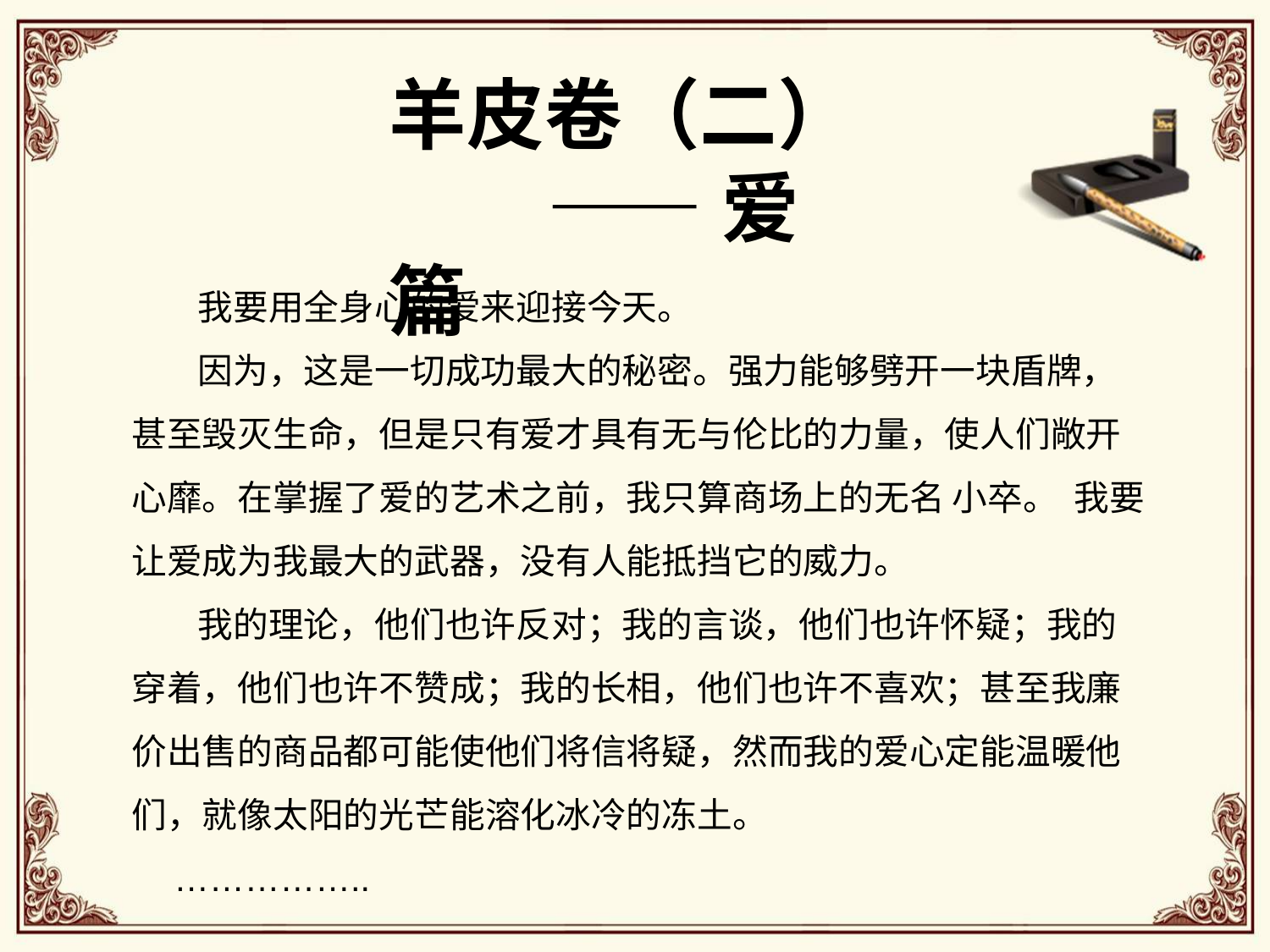

羊皮卷（二）
         ——爱  篇
  我要用全身心的爱来迎接今天。
  因为，这是一切成功最大的秘密。强力能够劈开一块盾牌，甚至毁灭生命，但是只有爱才具有无与伦比的力量，使人们敞开心靡。在掌握了爱的艺术之前，我只算商场上的无名 小卒。  我要让爱成为我最大的武器，没有人能抵挡它的威力。
  我的理论，他们也许反对；我的言谈，他们也许怀疑；我的穿着，他们也许不赞成；我的长相，他们也许不喜欢；甚至我廉价出售的商品都可能使他们将信将疑，然而我的爱心定能温暖他们，就像太阳的光芒能溶化冰冷的冻土。
……………..